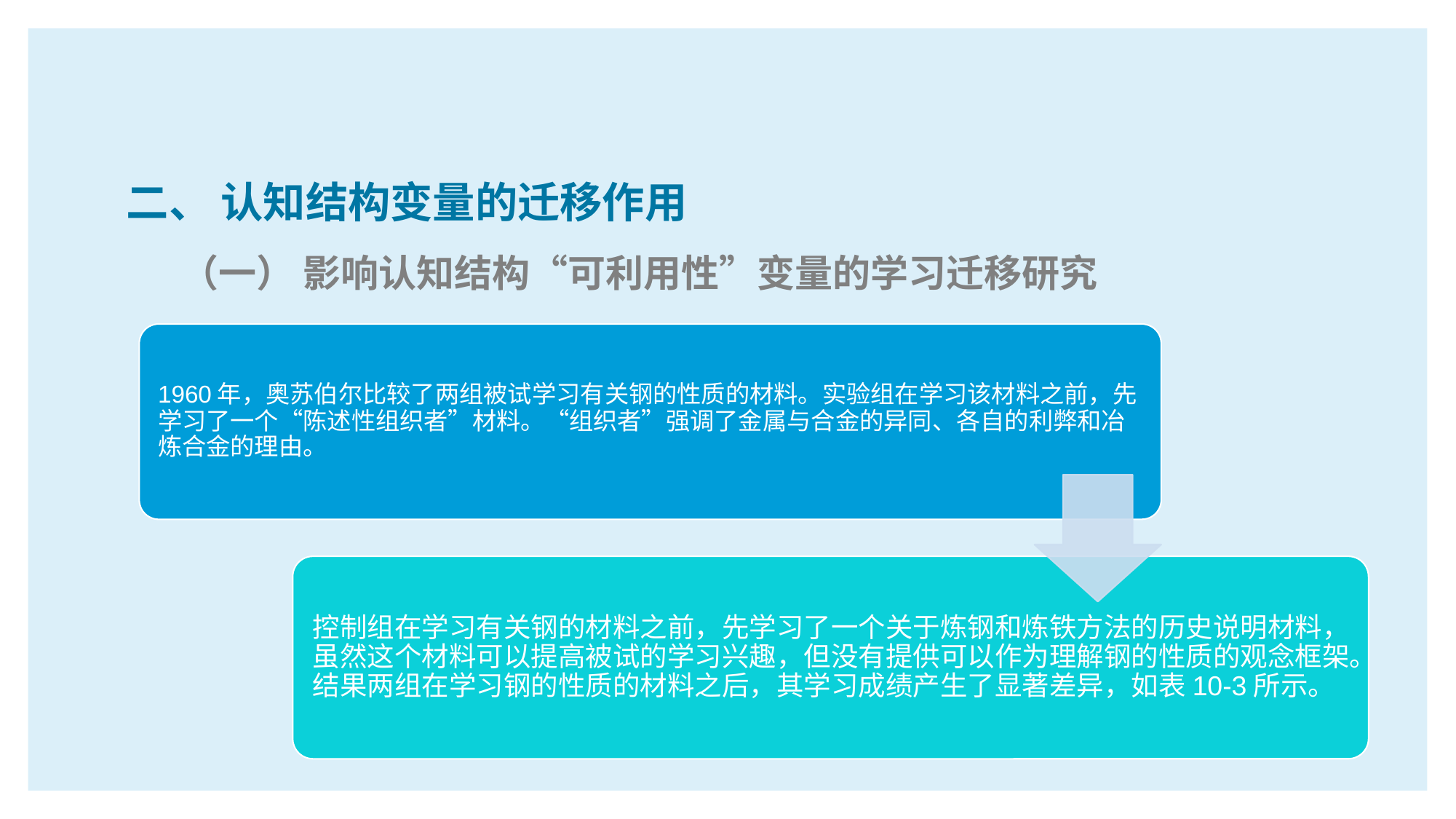

二、 认知结构变量的迁移作用
（一） 影响认知结构“可利用性”变量的学习迁移研究
1960年，奥苏伯尔比较了两组被试学习有关钢的性质的材料。实验组在学习该材料之前，先学习了一个“陈述性组织者”材料。“组织者”强调了金属与合金的异同、各自的利弊和冶炼合金的理由。
控制组在学习有关钢的材料之前，先学习了一个关于炼钢和炼铁方法的历史说明材料，虽然这个材料可以提高被试的学习兴趣，但没有提供可以作为理解钢的性质的观念框架。结果两组在学习钢的性质的材料之后，其学习成绩产生了显著差异，如表10-3所示。